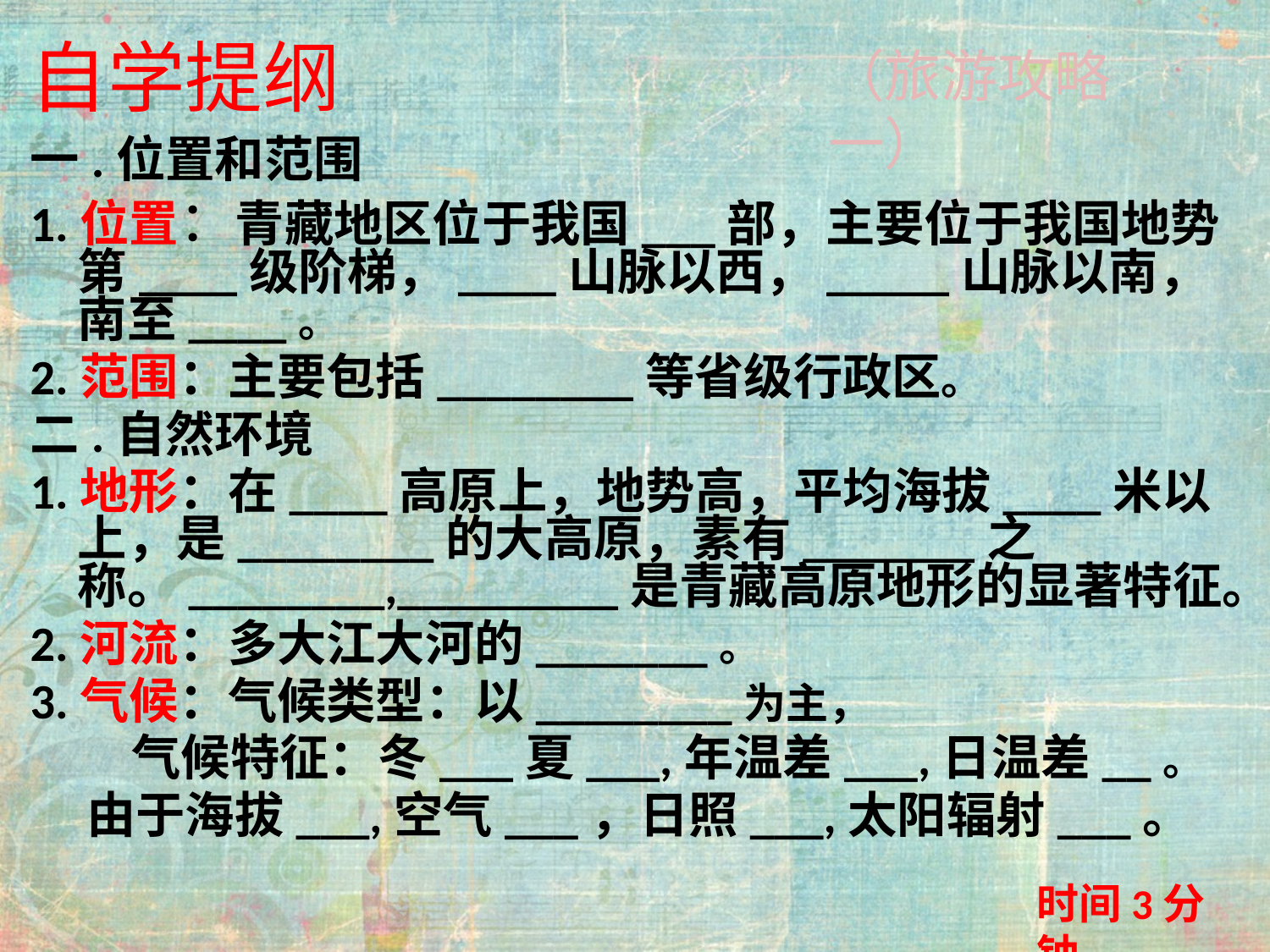

# 自学提纲
（旅游攻略一）
一.位置和范围
1.位置：青藏地区位于我国___部，主要位于我国地势第____级阶梯，____山脉以西，_____山脉以南，南至____。
2.范围：主要包括________等省级行政区。
二.自然环境
1.地形：在____高原上，地势高，平均海拔____米以上，是________的大高原，素有_______之称。________,_________是青藏高原地形的显著特征。
2.河流：多大江大河的_______。
3.气候：气候类型：以________为主，
        气候特征：冬___夏___,年温差___,日温差__。
    由于海拔___,空气___，日照___,太阳辐射___。

时间3分钟